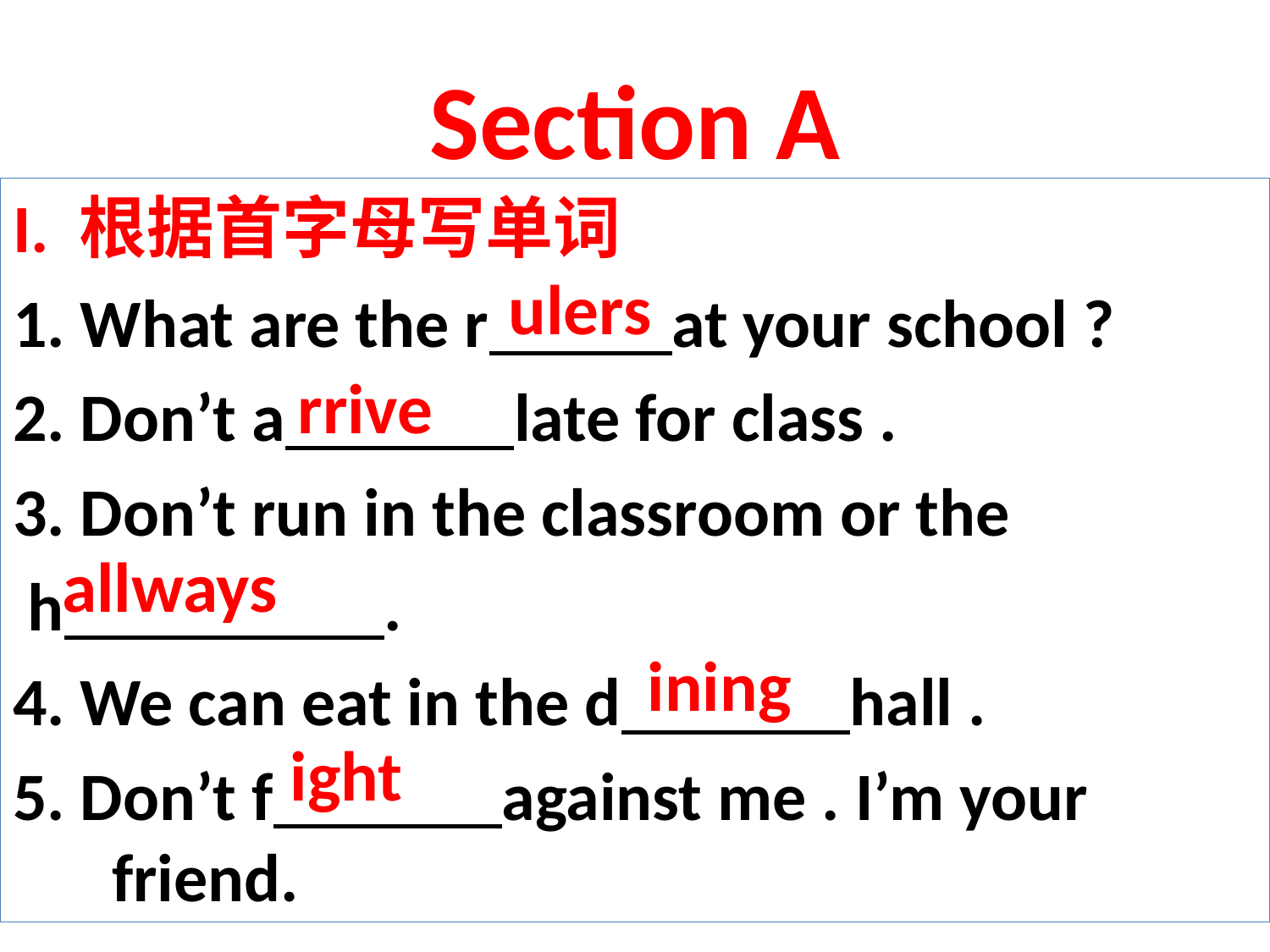

# Section A
I. 根据首字母写单词
1. What are the r            at your school ?
2. Don’t a               late for class .
3. Don’t run in the classroom or the
 h                     .
4. We can eat in the d               hall .
5. Don’t f               against me . I’m your friend.
ulers
 rrive
allways
ining
ight